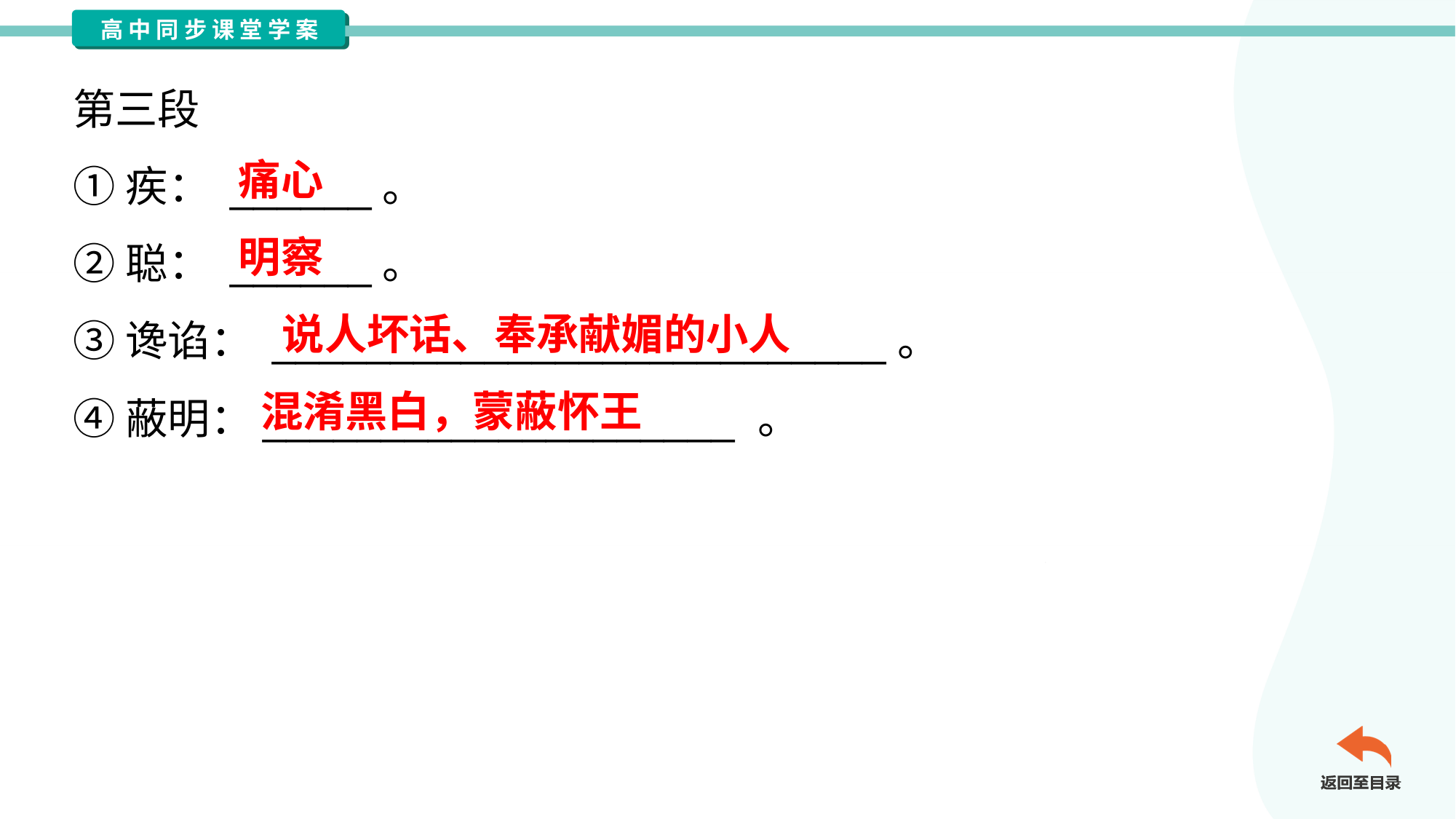

第三段
①疾： ______。
②聪： ______。
③谗谄： __________________________。
④蔽明：____________________ 。
痛心
明察
说人坏话、奉承献媚的小人
混淆黑白，蒙蔽怀王